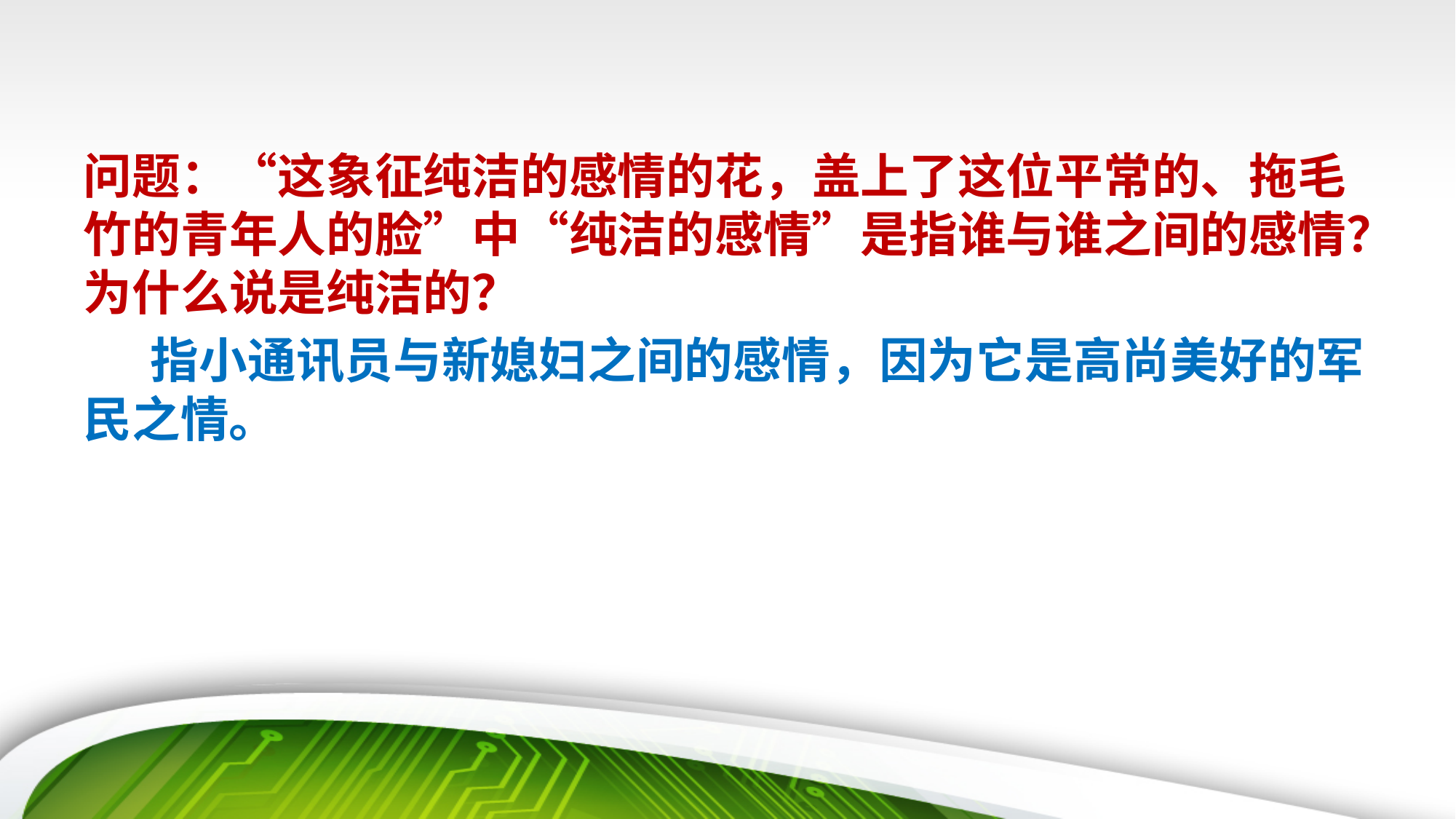

#
问题：“这象征纯洁的感情的花，盖上了这位平常的、拖毛竹的青年人的脸”中“纯洁的感情”是指谁与谁之间的感情？为什么说是纯洁的？
     指小通讯员与新媳妇之间的感情，因为它是高尚美好的军民之情。